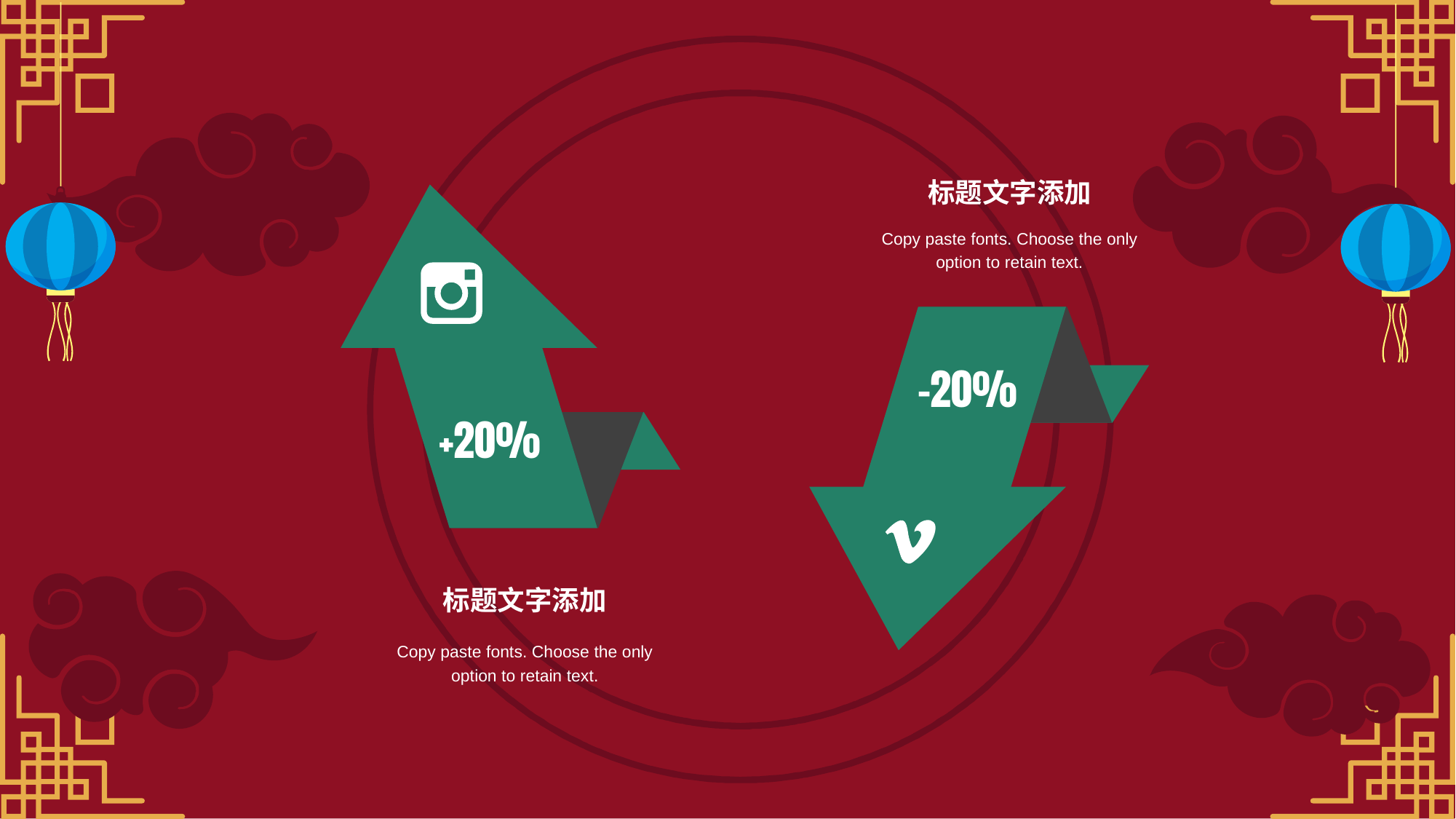

标题文字添加
Copy paste fonts. Choose the only option to retain text.

-20%

+20%
标题文字添加
Copy paste fonts. Choose the only option to retain text.